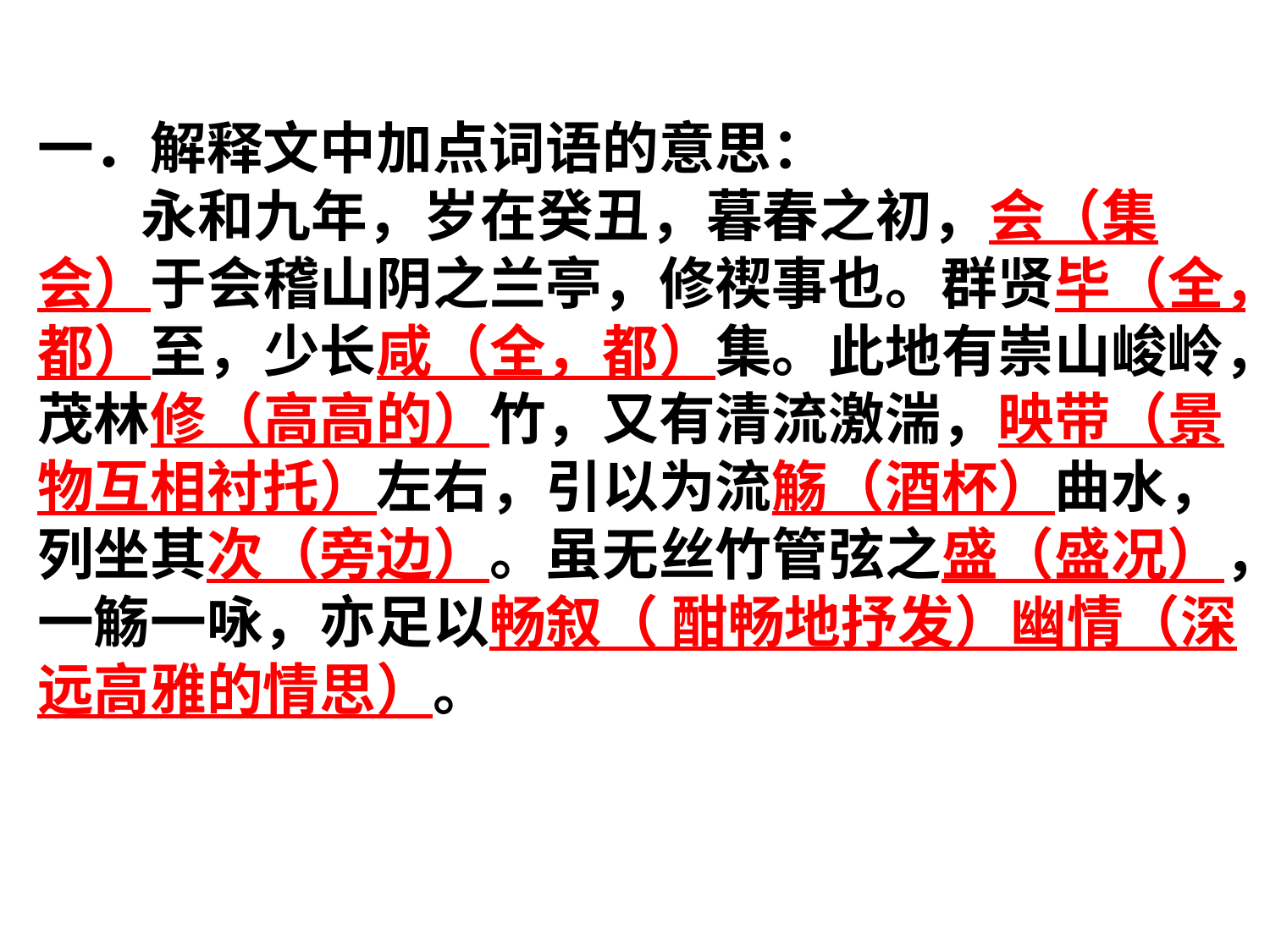

一．解释文中加点词语的意思：
       永和九年，岁在癸丑，暮春之初，会（集会）于会稽山阴之兰亭，修禊事也。群贤毕（全，都）至，少长咸（全，都）集。此地有崇山峻岭，茂林修（高高的）竹，又有清流激湍，映带（景物互相衬托）左右，引以为流觞（酒杯）曲水，列坐其次（旁边）。虽无丝竹管弦之盛（盛况），一觞一咏，亦足以畅叙（ 酣畅地抒发）幽情（深远高雅的情思）。